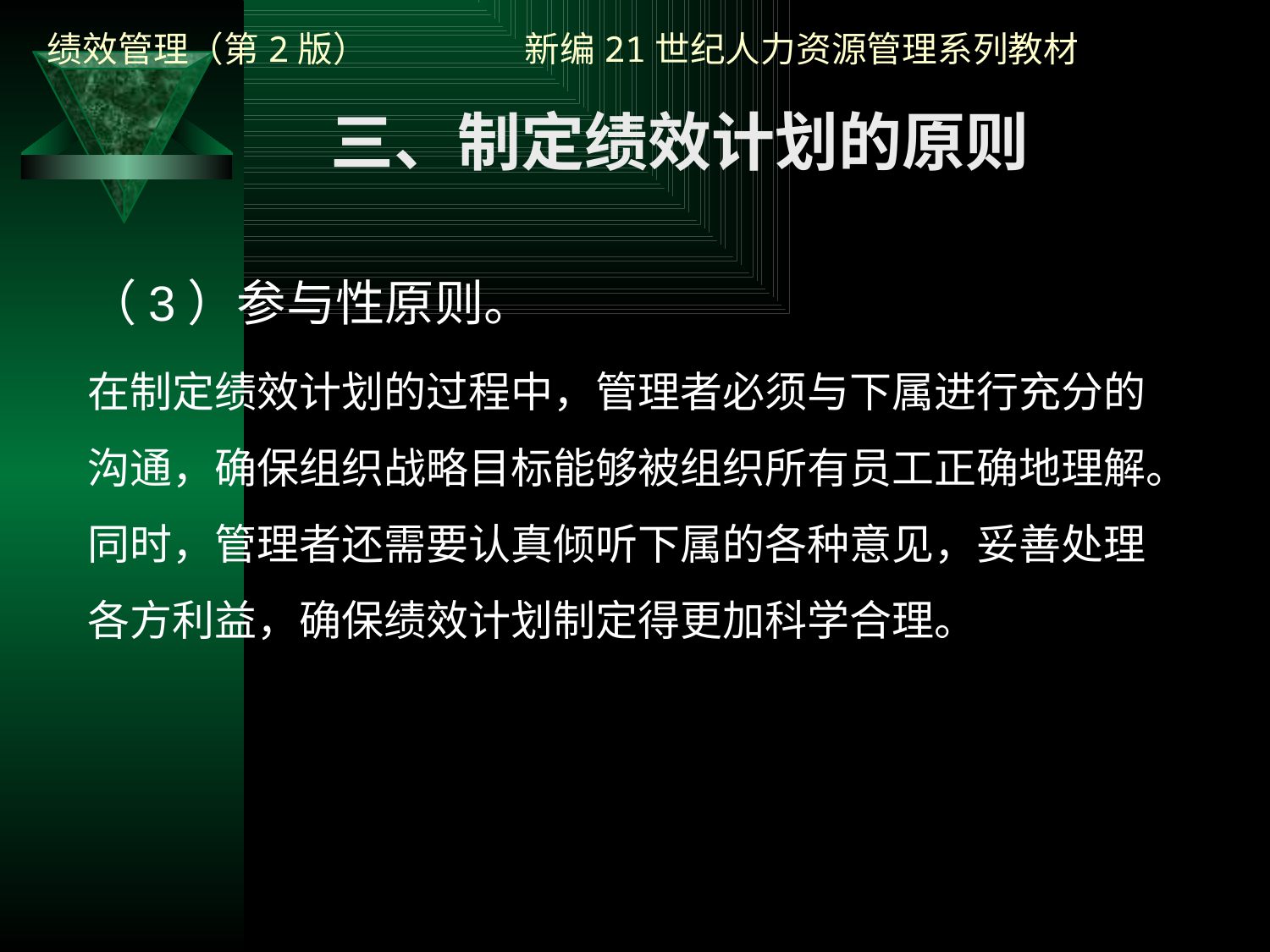

三、制定绩效计划的原则
（3）参与性原则。
在制定绩效计划的过程中，管理者必须与下属进行充分的沟通，确保组织战略目标能够被组织所有员工正确地理解。同时，管理者还需要认真倾听下属的各种意见，妥善处理各方利益，确保绩效计划制定得更加科学合理。